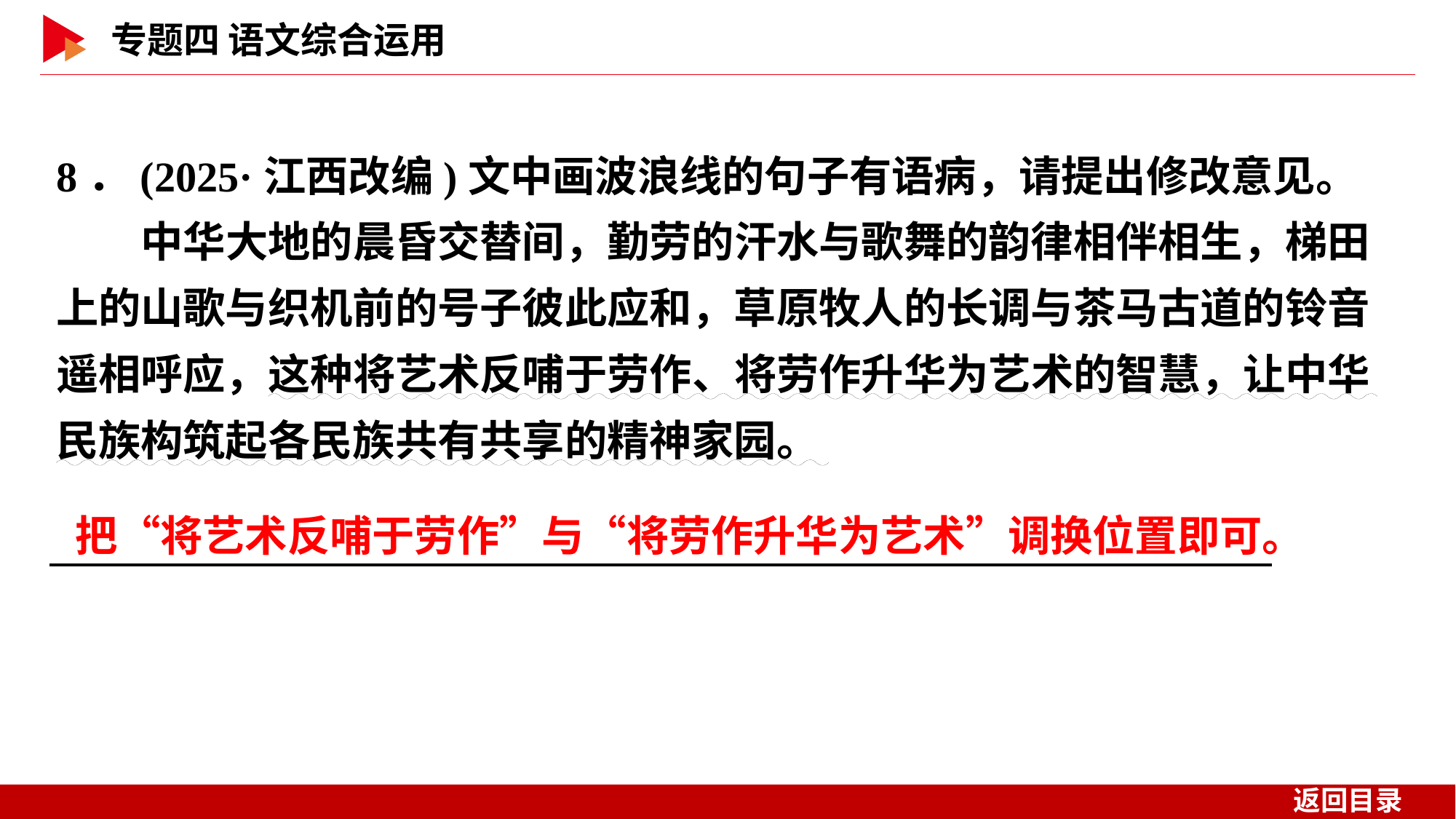

8．(2025·江西改编)文中画波浪线的句子有语病，请提出修改意见。
　　中华大地的晨昏交替间，勤劳的汗水与歌舞的韵律相伴相生，梯田上的山歌与织机前的号子彼此应和，草原牧人的长调与茶马古道的铃音遥相呼应，这种将艺术反哺于劳作、将劳作升华为艺术的智慧，让中华民族构筑起各民族共有共享的精神家园。
把“将艺术反哺于劳作”与“将劳作升华为艺术”调换位置即可。